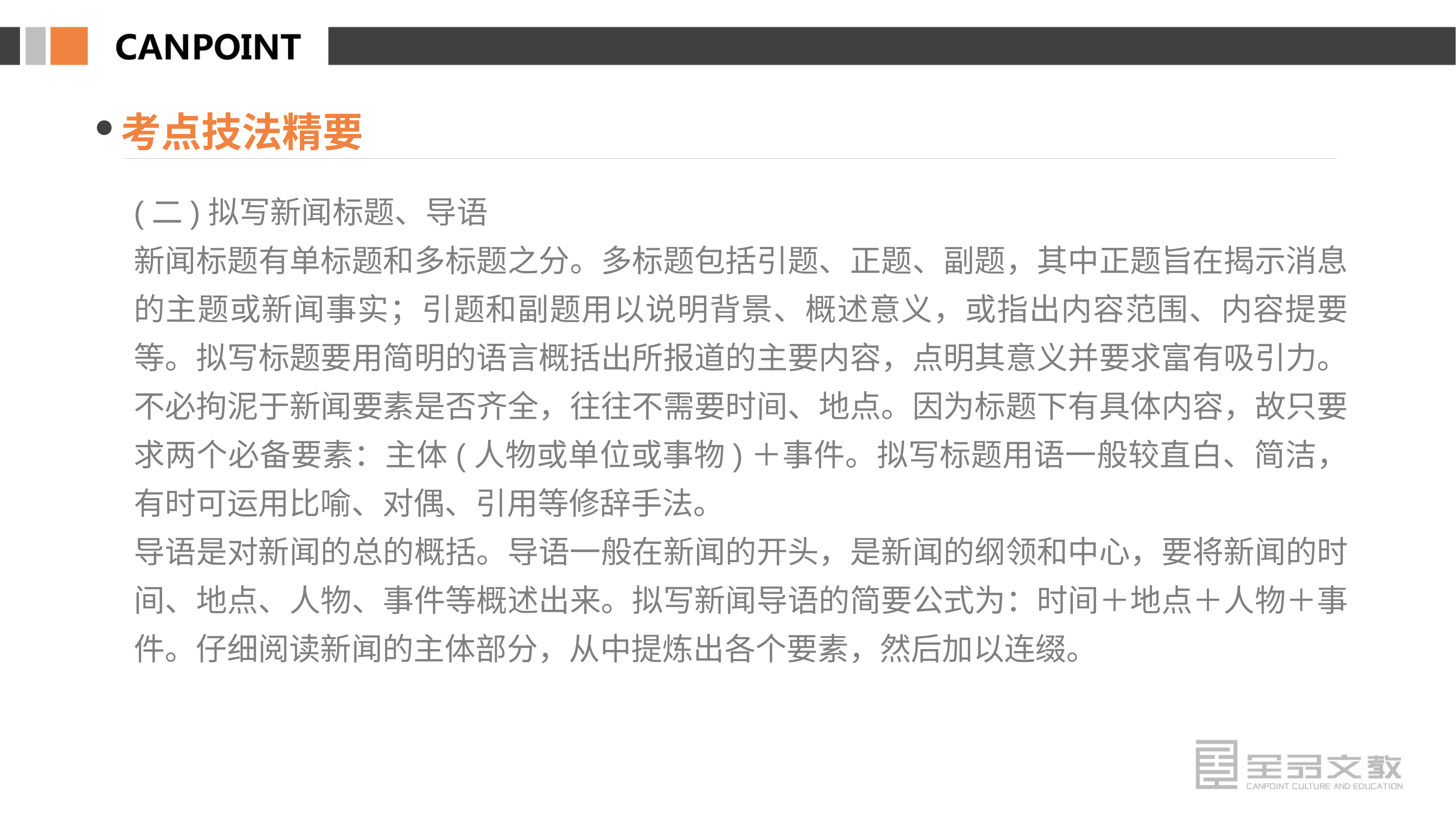

考点技法精要

(二)拟写新闻标题、导语
新闻标题有单标题和多标题之分。多标题包括引题、正题、副题，其中正题旨在揭示消息的主题或新闻事实；引题和副题用以说明背景、概述意义，或指出内容范围、内容提要等。拟写标题要用简明的语言概括出所报道的主要内容，点明其意义并要求富有吸引力。不必拘泥于新闻要素是否齐全，往往不需要时间、地点。因为标题下有具体内容，故只要求两个必备要素：主体(人物或单位或事物)＋事件。拟写标题用语一般较直白、简洁，有时可运用比喻、对偶、引用等修辞手法。
导语是对新闻的总的概括。导语一般在新闻的开头，是新闻的纲领和中心，要将新闻的时间、地点、人物、事件等概述出来。拟写新闻导语的简要公式为：时间＋地点＋人物＋事件。仔细阅读新闻的主体部分，从中提炼出各个要素，然后加以连缀。